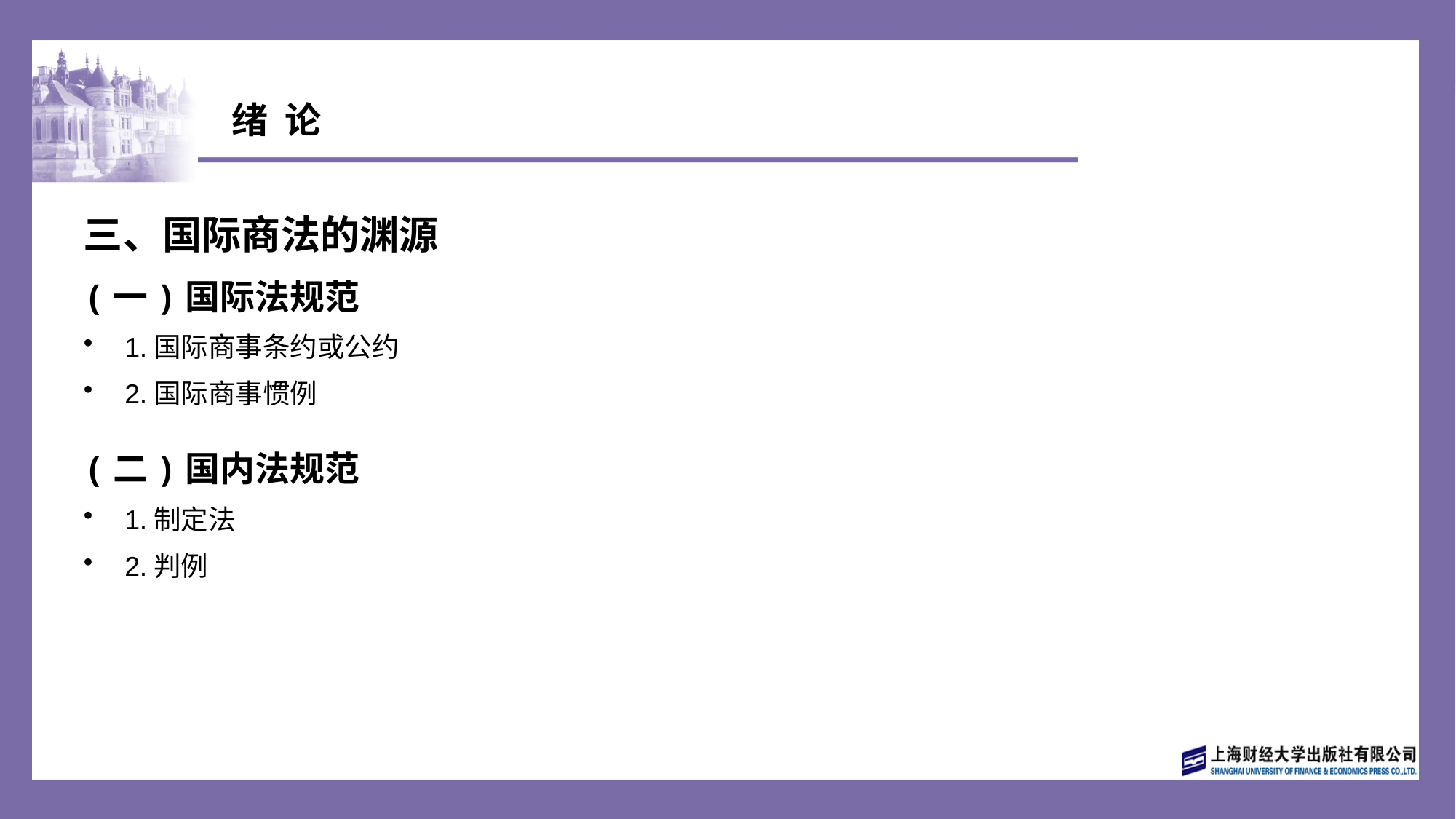

# 绪  论
三、国际商法的渊源
(一)国际法规范
1.国际商事条约或公约
2.国际商事惯例
(二)国内法规范
1.制定法
2.判例